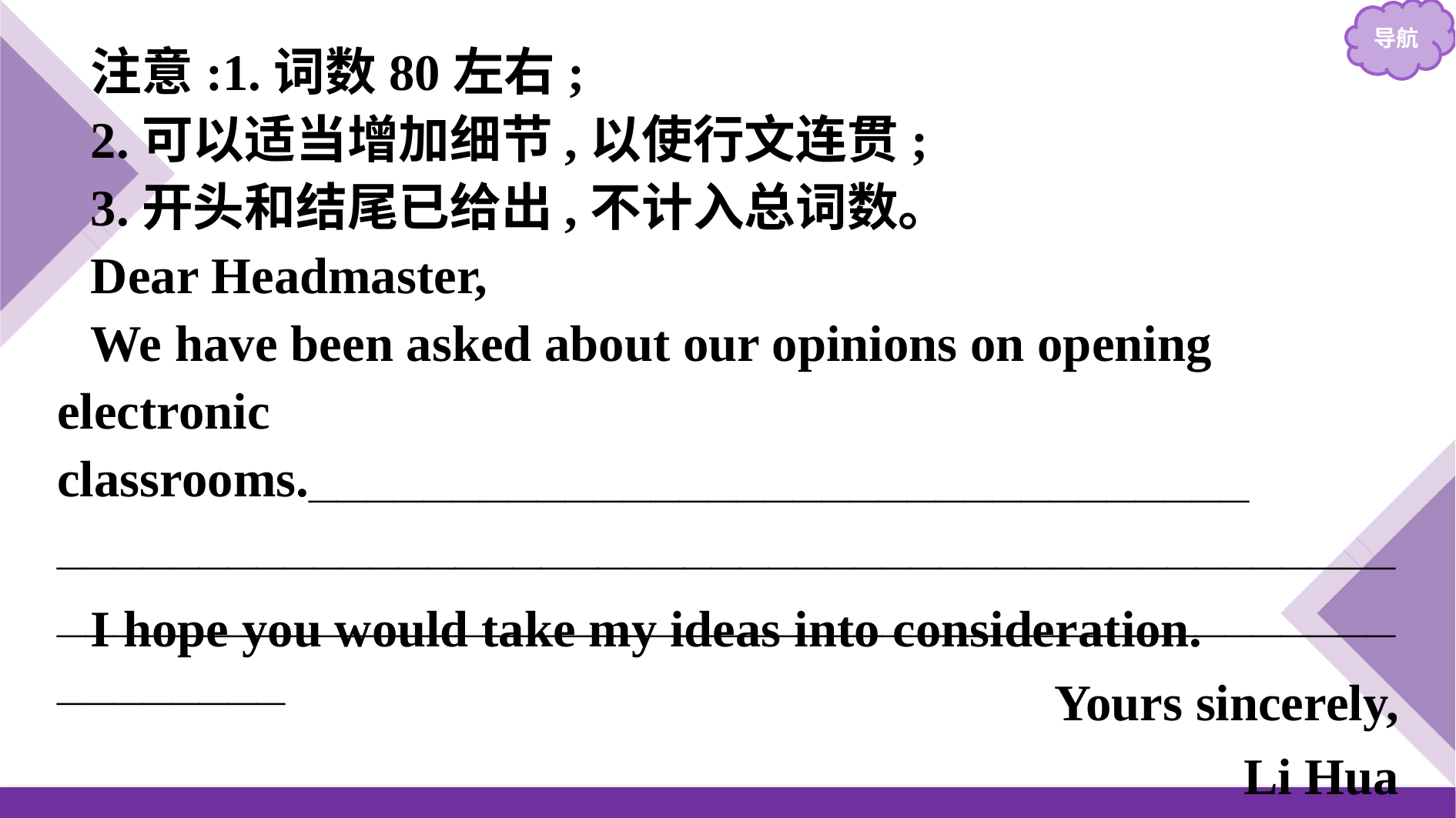

注意:1.词数80左右;
2.可以适当增加细节,以使行文连贯;
3.开头和结尾已给出,不计入总词数。
Dear Headmaster,
We have been asked about our opinions on opening electronic classrooms._________________________________ ______________________________________________________________________________________________________
I hope you would take my ideas into consideration.
Yours sincerely,
Li Hua